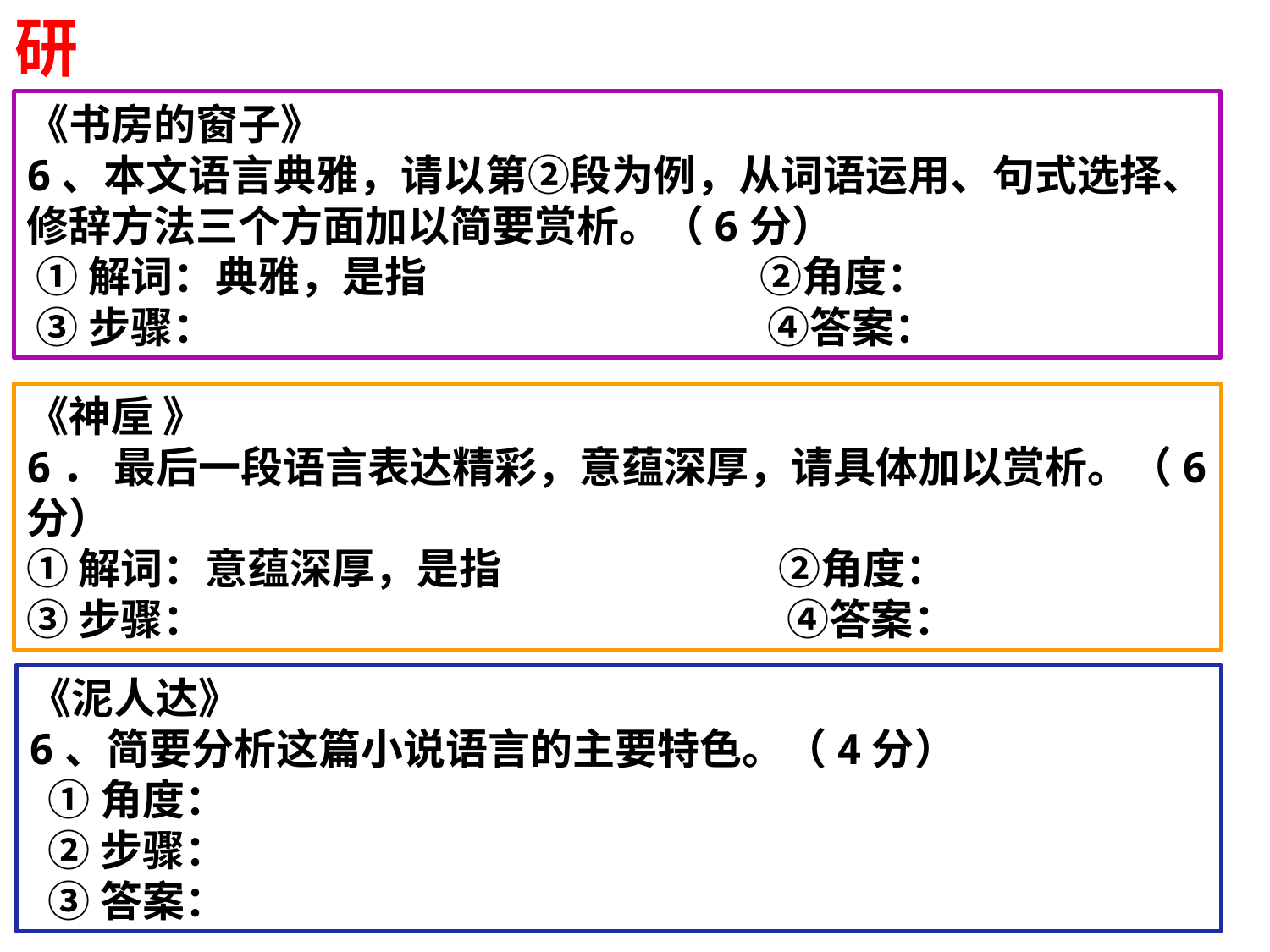

研
《书房的窗子》
6、本文语言典雅，请以第②段为例，从词语运用、句式选择、修辞方法三个方面加以简要赏析。（6分）
 ①解词：典雅，是指                                   ②角度：
 ③步骤：                                                          ④答案：
《神垕 》
6． 最后一段语言表达精彩，意蕴深厚，请具体加以赏析。（6分）
①解词：意蕴深厚，是指                             ②角度：
③步骤：                                                             ④答案：
《泥人达》
6、简要分析这篇小说语言的主要特色。（4分）
  ①角度：
  ②步骤：
  ③答案：